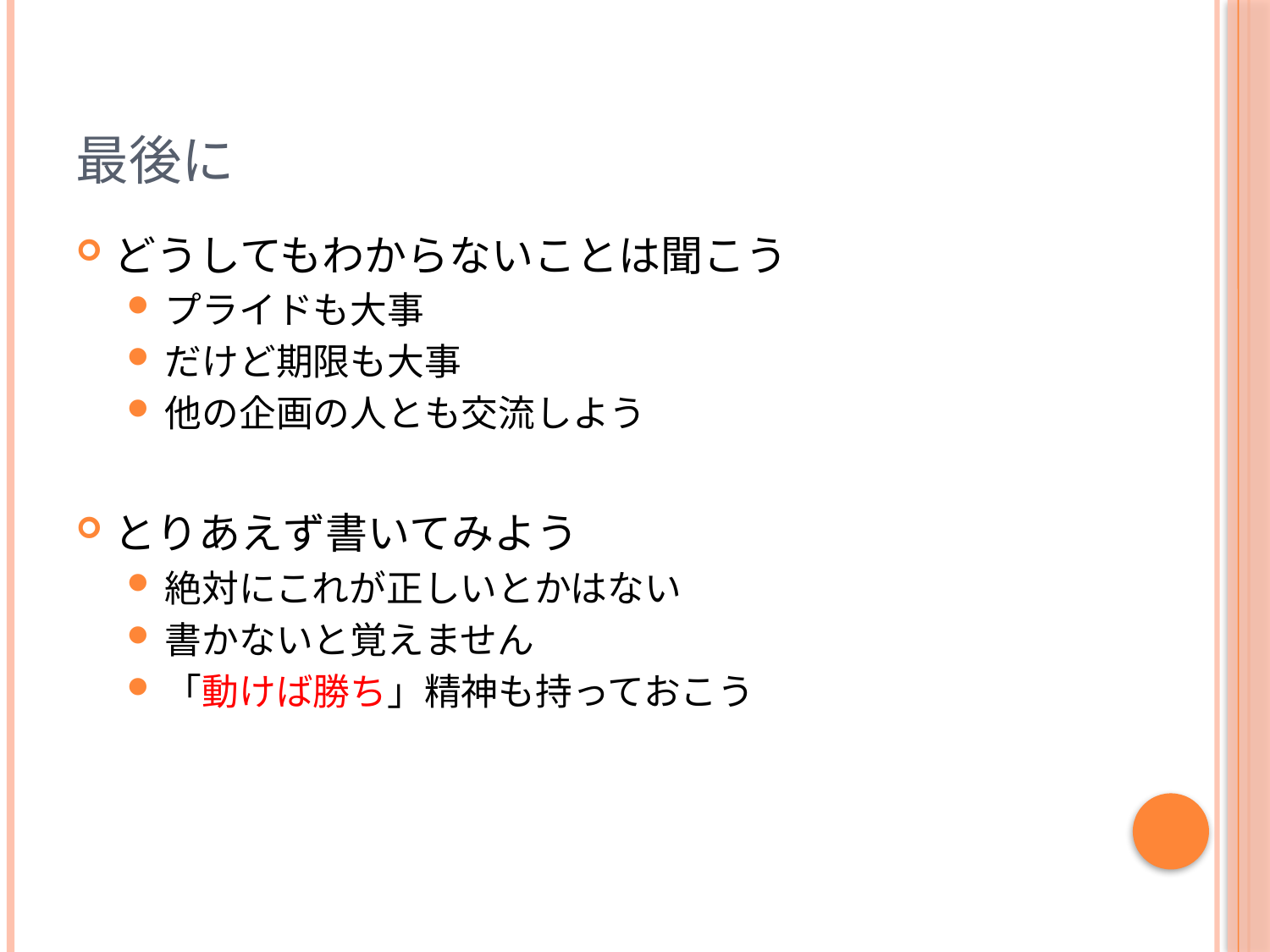

# 最後に
どうしてもわからないことは聞こう
プライドも大事
だけど期限も大事
他の企画の人とも交流しよう

とりあえず書いてみよう
絶対にこれが正しいとかはない
書かないと覚えません
「動けば勝ち」精神も持っておこう